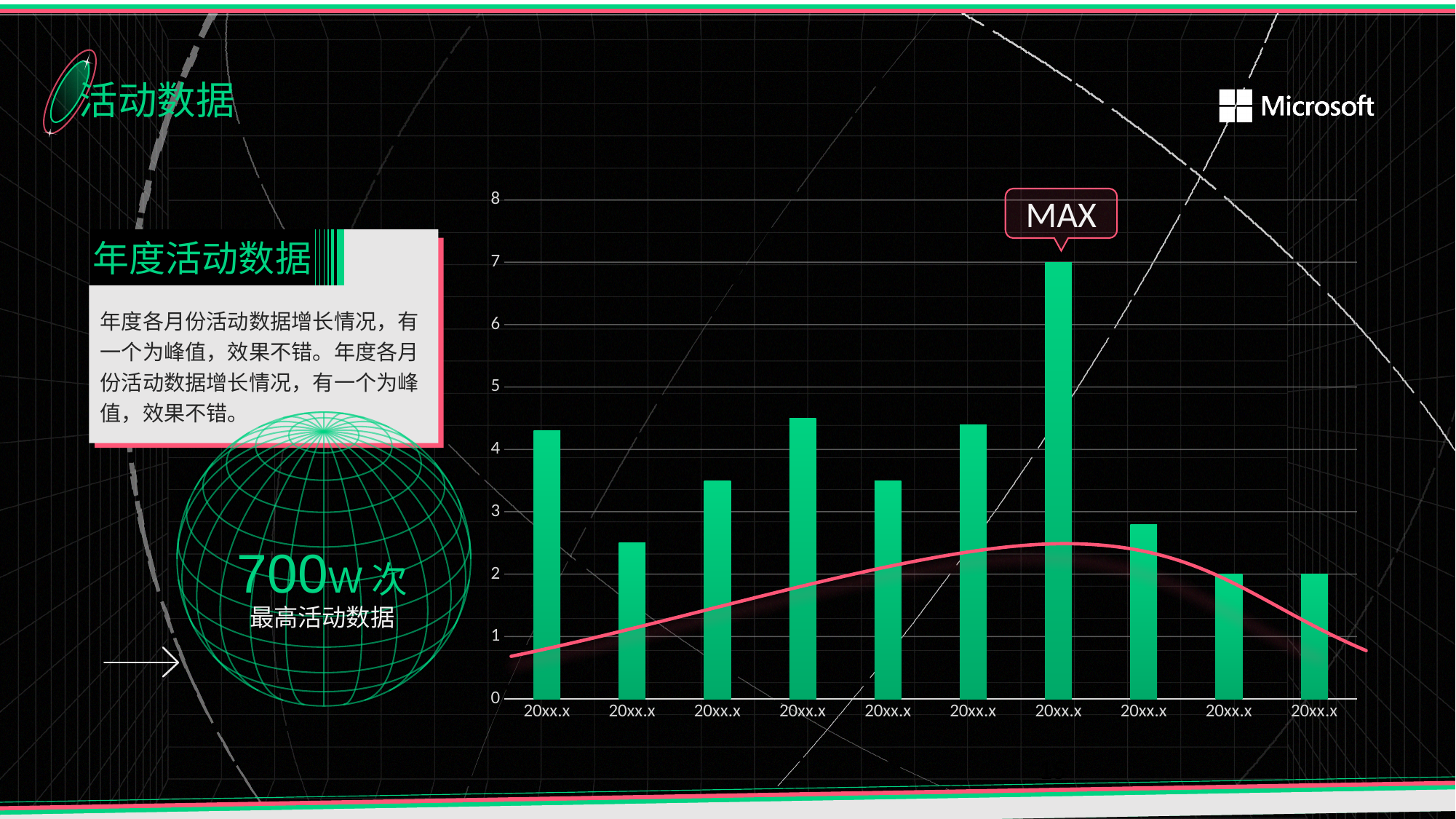

活动数据

### Chart

| Category | 系列 1 |
|---|---|
| 20xx.x | 4.3 |
| 20xx.x | 2.5 |
| 20xx.x | 3.5 |
| 20xx.x | 4.5 |
| 20xx.x | 3.5 |
| 20xx.x | 4.4 |
| 20xx.x | 7.0 |
| 20xx.x | 2.8 |
| 20xx.x | 2.0 |
| 20xx.x | 2.0 |
MAX

年度活动数据

年度各月份活动数据增长情况，有一个为峰值，效果不错。年度各月份活动数据增长情况，有一个为峰值，效果不错。

700W次

最高活动数据

15